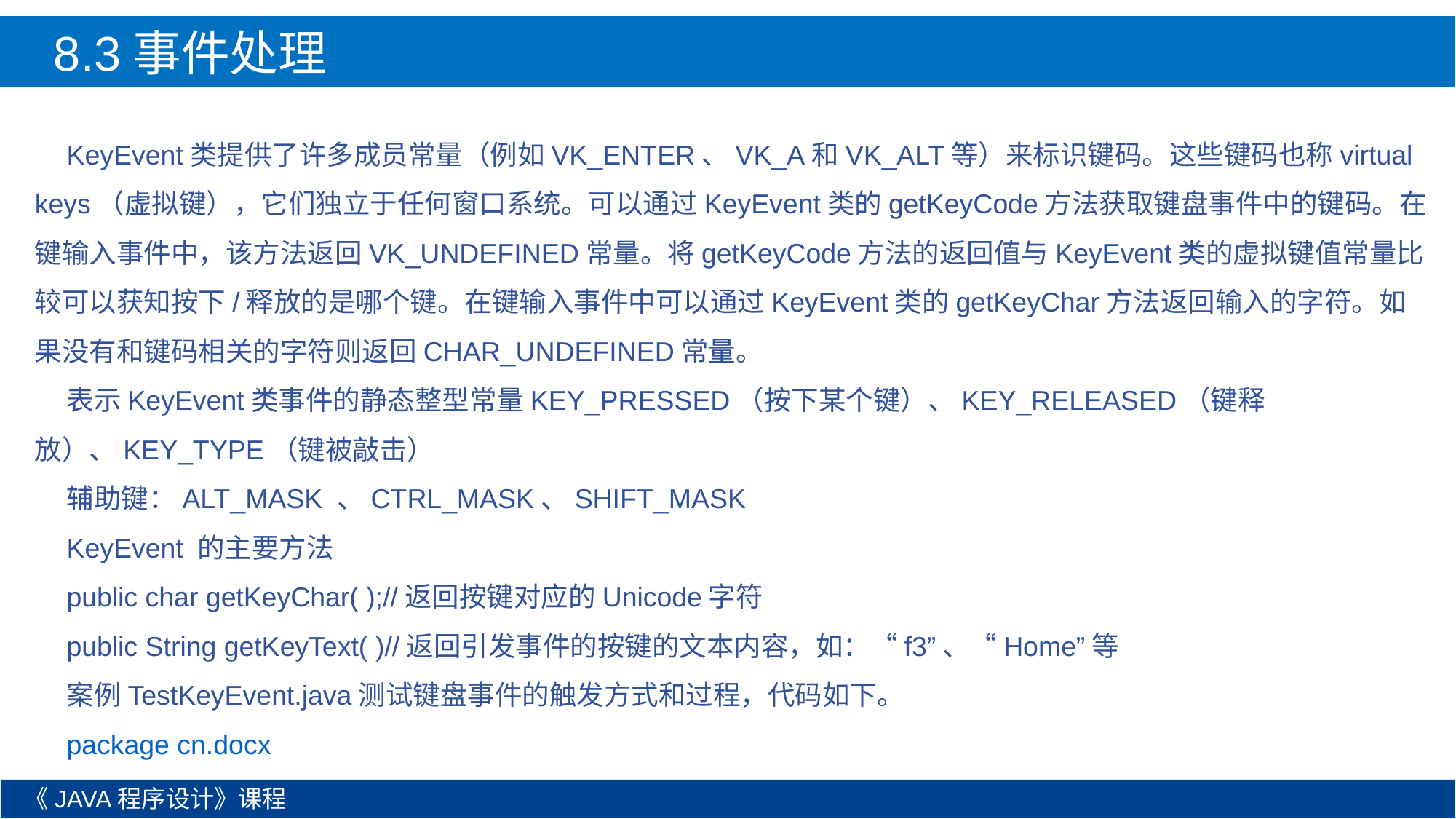

8.3事件处理
KeyEvent类提供了许多成员常量（例如VK_ENTER、VK_A和VK_ALT等）来标识键码。这些键码也称virtual keys（虚拟键），它们独立于任何窗口系统。可以通过KeyEvent类的getKeyCode方法获取键盘事件中的键码。在键输入事件中，该方法返回VK_UNDEFINED常量。将getKeyCode方法的返回值与KeyEvent类的虚拟键值常量比较可以获知按下/释放的是哪个键。在键输入事件中可以通过KeyEvent类的getKeyChar方法返回输入的字符。如果没有和键码相关的字符则返回CHAR_UNDEFINED常量。
表示KeyEvent类事件的静态整型常量KEY_PRESSED（按下某个键）、KEY_RELEASED（键释放）、KEY_TYPE（键被敲击）
辅助键：ALT_MASK 、CTRL_MASK、SHIFT_MASK
KeyEvent 的主要方法
public char getKeyChar( );//返回按键对应的Unicode字符
public String getKeyText( )//返回引发事件的按键的文本内容，如：“f3”、“Home”等
案例TestKeyEvent.java测试键盘事件的触发方式和过程，代码如下。
package cn.docx
《JAVA程序设计》课程